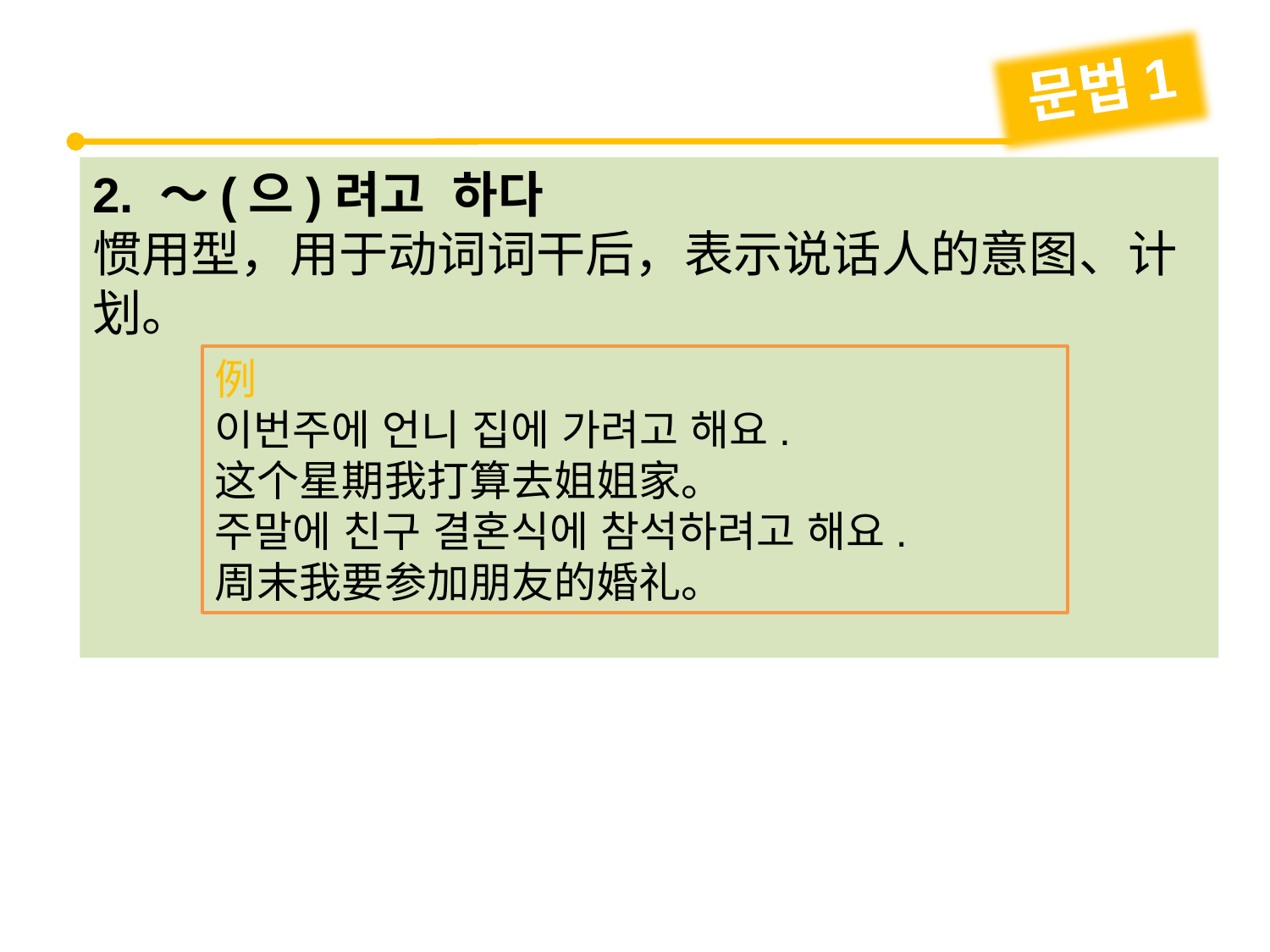

문법1
2. ～(으)려고  하다
惯用型，用于动词词干后，表示说话人的意图、计划。

例
이번주에 언니 집에 가려고 해요.
这个星期我打算去姐姐家。
주말에 친구 결혼식에 참석하려고 해요.
周末我要参加朋友的婚礼。